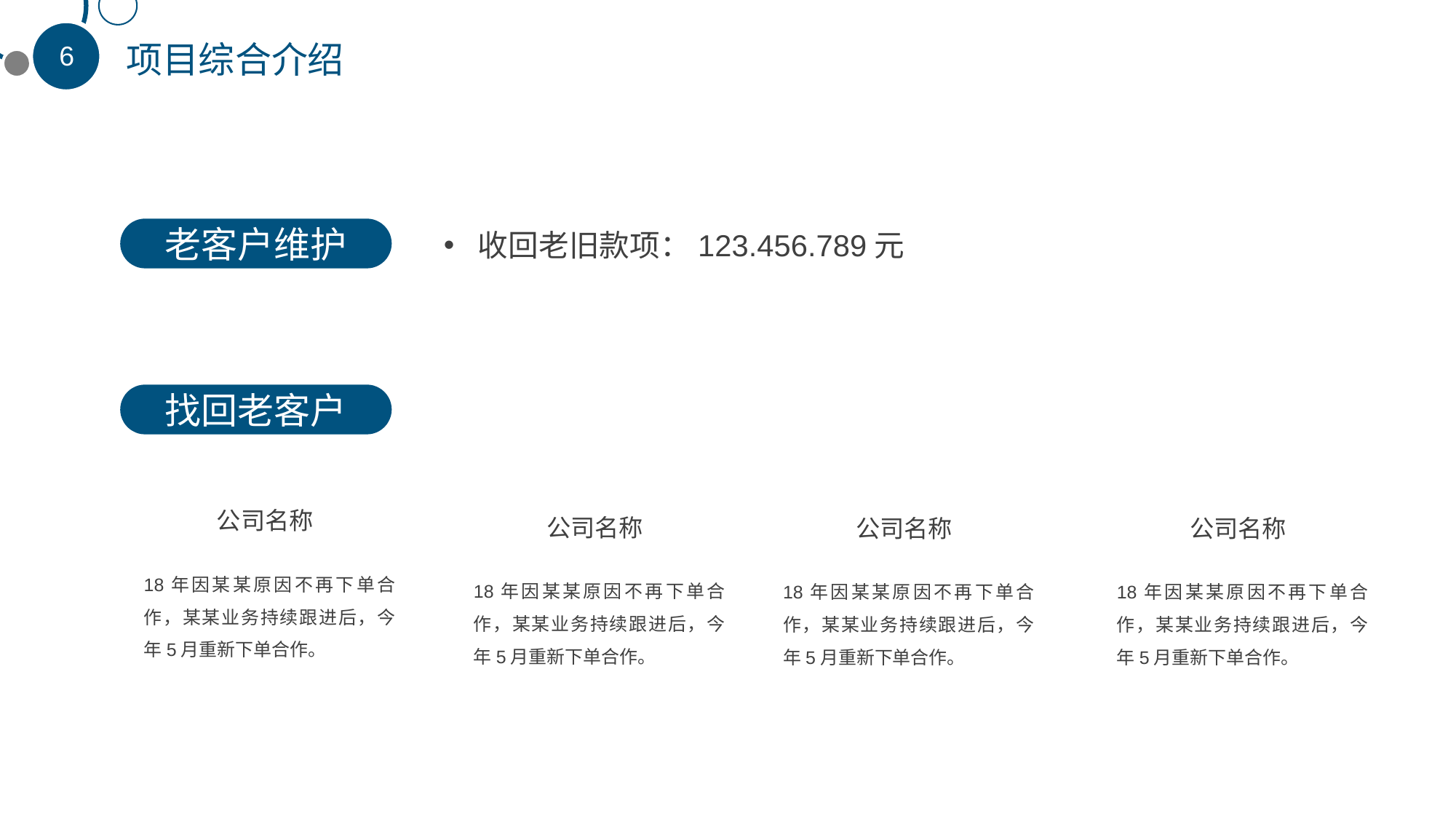

项目综合介绍
老客户维护
收回老旧款项：123.456.789元
找回老客户
公司名称
18年因某某原因不再下单合作，某某业务持续跟进后，今年5月重新下单合作。
公司名称
18年因某某原因不再下单合作，某某业务持续跟进后，今年5月重新下单合作。
公司名称
18年因某某原因不再下单合作，某某业务持续跟进后，今年5月重新下单合作。
公司名称
18年因某某原因不再下单合作，某某业务持续跟进后，今年5月重新下单合作。